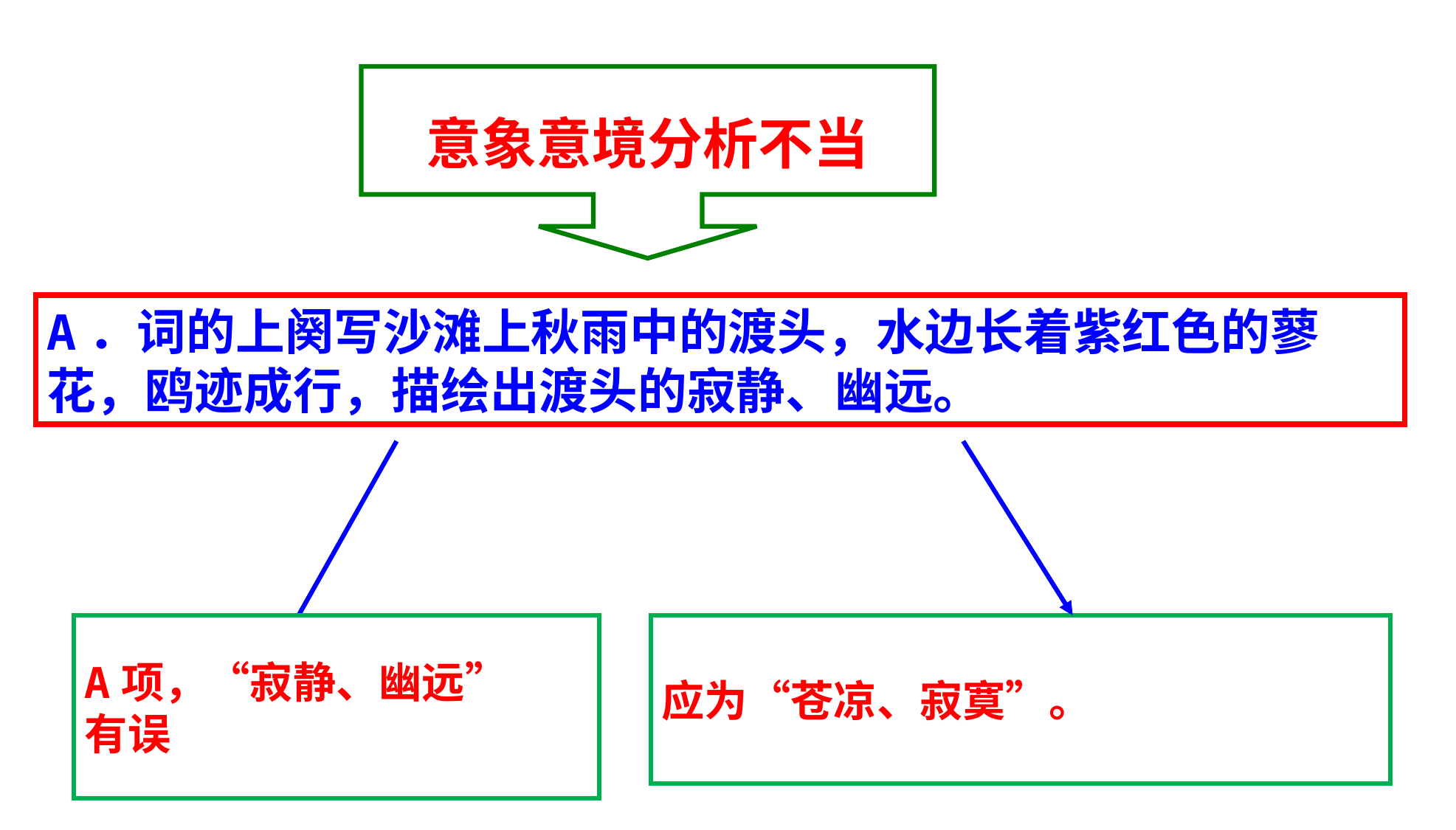

意象意境分析不当
A．词的上阕写沙滩上秋雨中的渡头，水边长着紫红色的蓼花，鸥迹成行，描绘出渡头的寂静、幽远。

A项，“寂静、幽远”
有误
应为“苍凉、寂寞”。